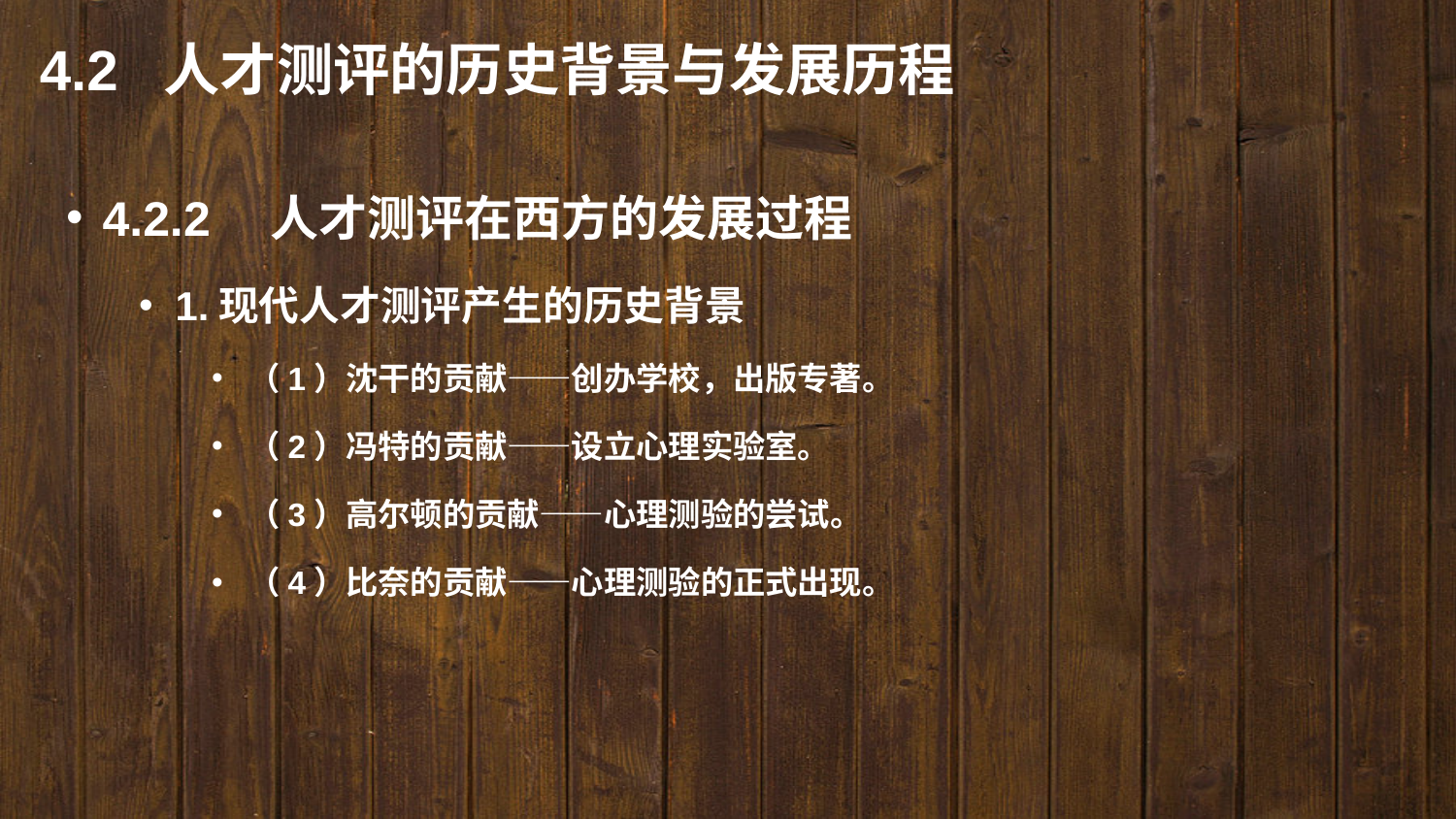

4.2  人才测评的历史背景与发展历程
4.2.2　人才测评在西方的发展过程
1.现代人才测评产生的历史背景
（1）沈干的贡献——创办学校，出版专著。
（2）冯特的贡献——设立心理实验室。
（3）高尔顿的贡献——心理测验的尝试。
（4）比奈的贡献——心理测验的正式出现。